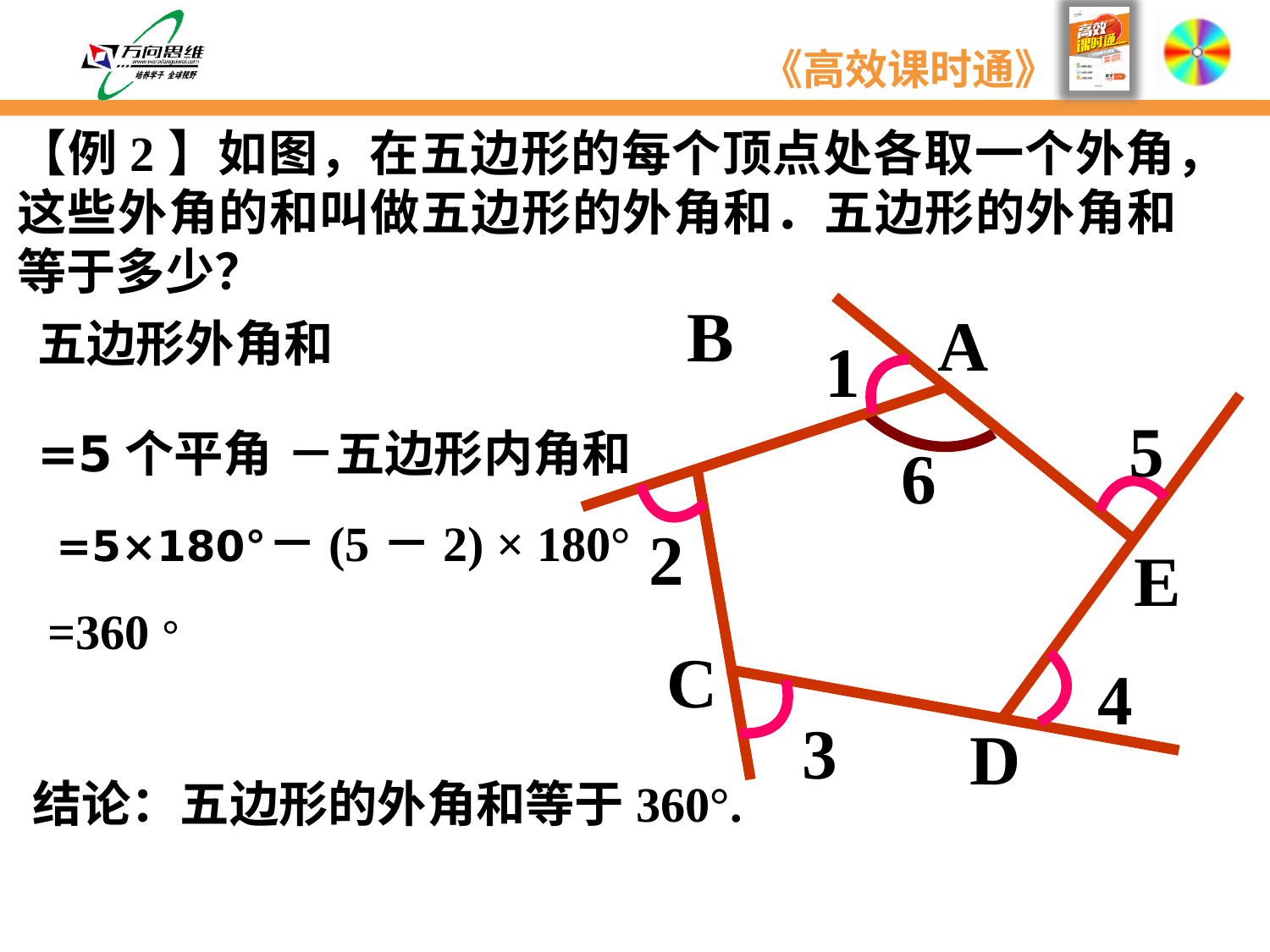

【例2】如图，在五边形的每个顶点处各取一个外角，这些外角的和叫做五边形的外角和．五边形的外角和等于多少？
    A
 B

1

    5

    2

E
C

    4

    3
D
五边形外角和

=5个平角
－五边形内角和
 6
－(5－2) × 180°
=5×180°
=360 °
结论：五边形的外角和等于360°.